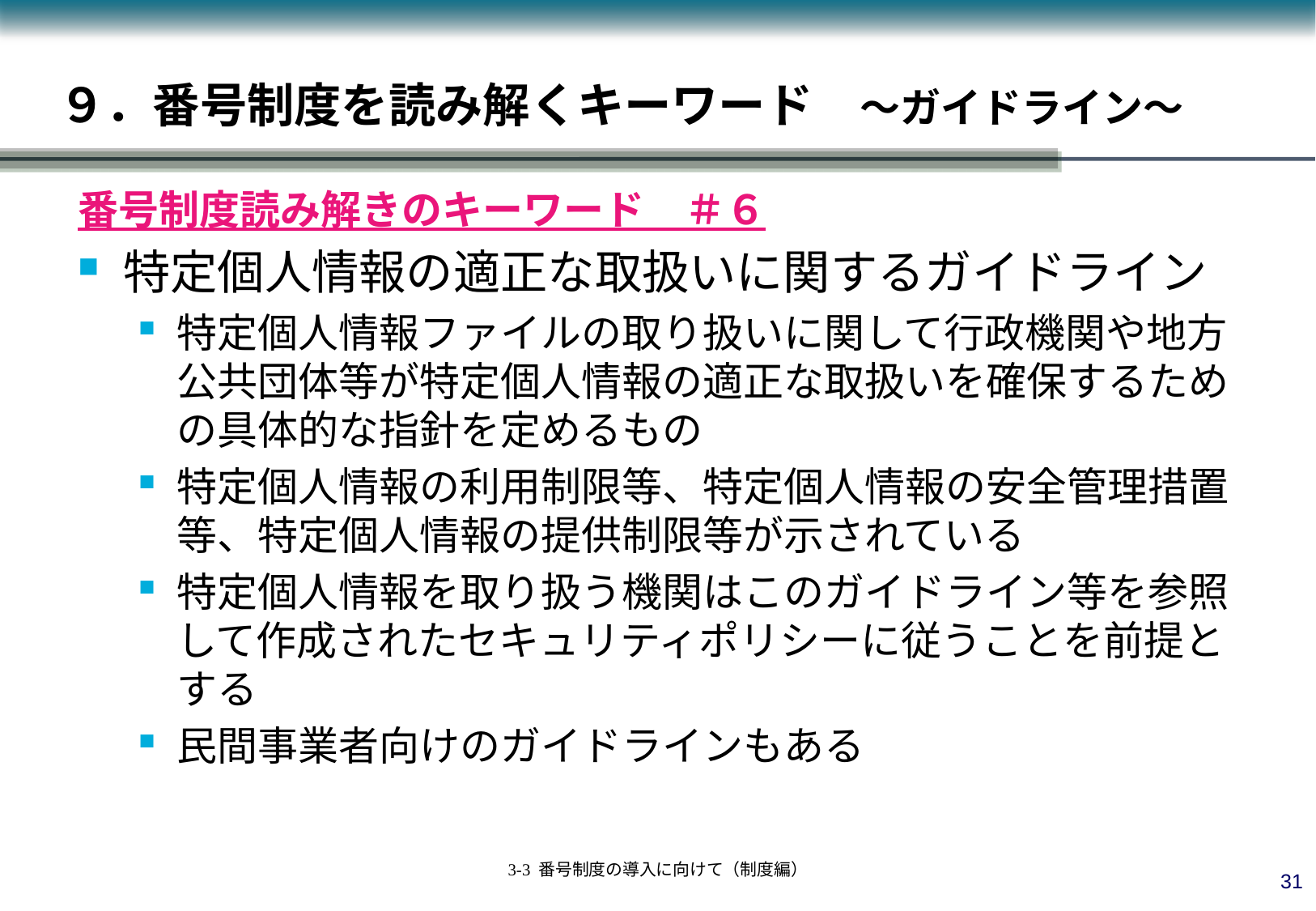

# ９．番号制度を読み解くキーワード　～ガイドライン～
番号制度読み解きのキーワード　＃６
特定個人情報の適正な取扱いに関するガイドライン
特定個人情報ファイルの取り扱いに関して行政機関や地方公共団体等が特定個人情報の適正な取扱いを確保するための具体的な指針を定めるもの
特定個人情報の利用制限等、特定個人情報の安全管理措置等、特定個人情報の提供制限等が示されている
特定個人情報を取り扱う機関はこのガイドライン等を参照して作成されたセキュリティポリシーに従うことを前提とする
民間事業者向けのガイドラインもある

31
3-3 番号制度の導入に向けて（制度編）